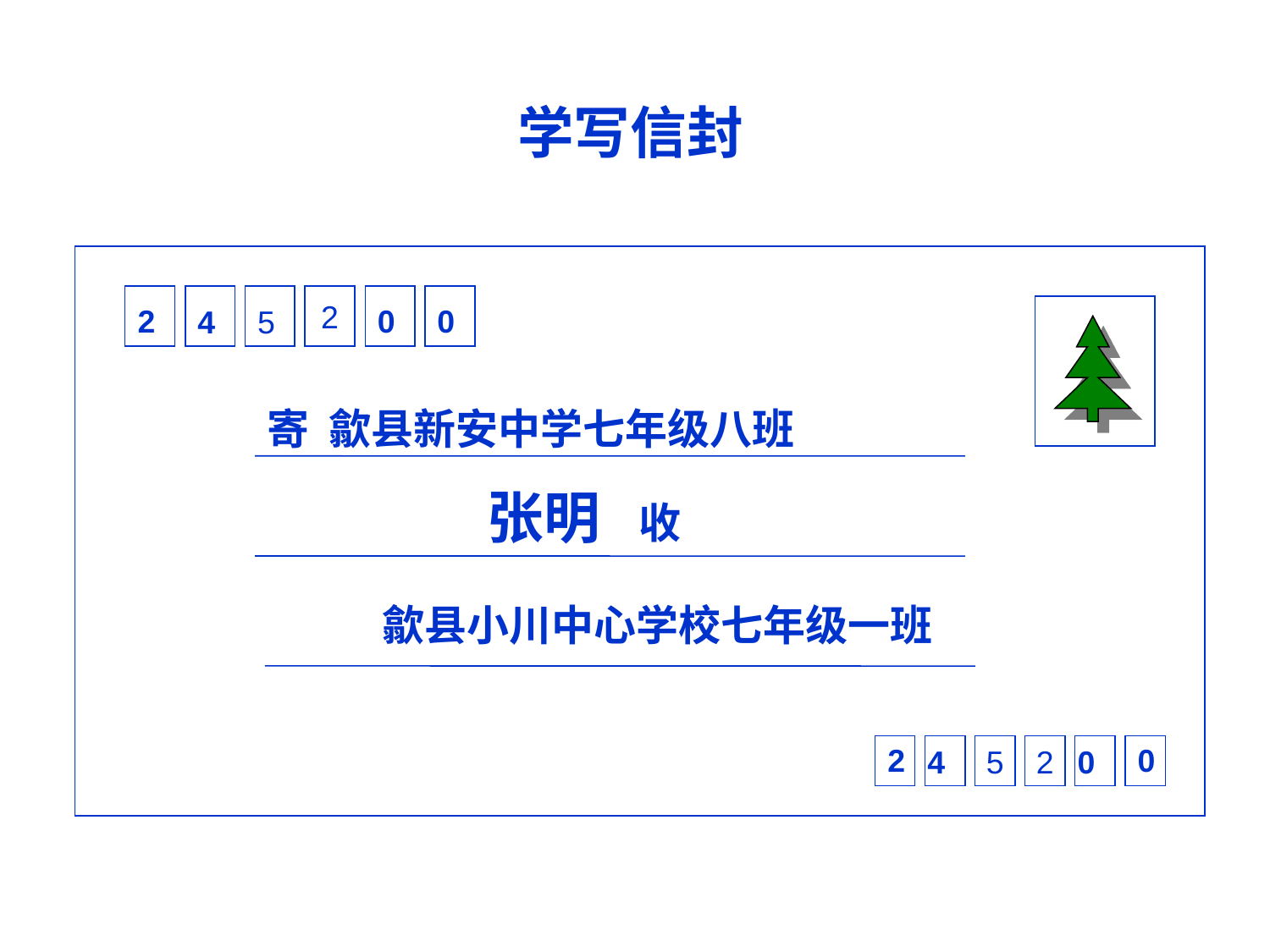

学写信封

2

2
0
0
4
5

寄  歙县新安中学七年级八班

张明    收

           歙县小川中心学校七年级一班

2
0

4

5
2
0